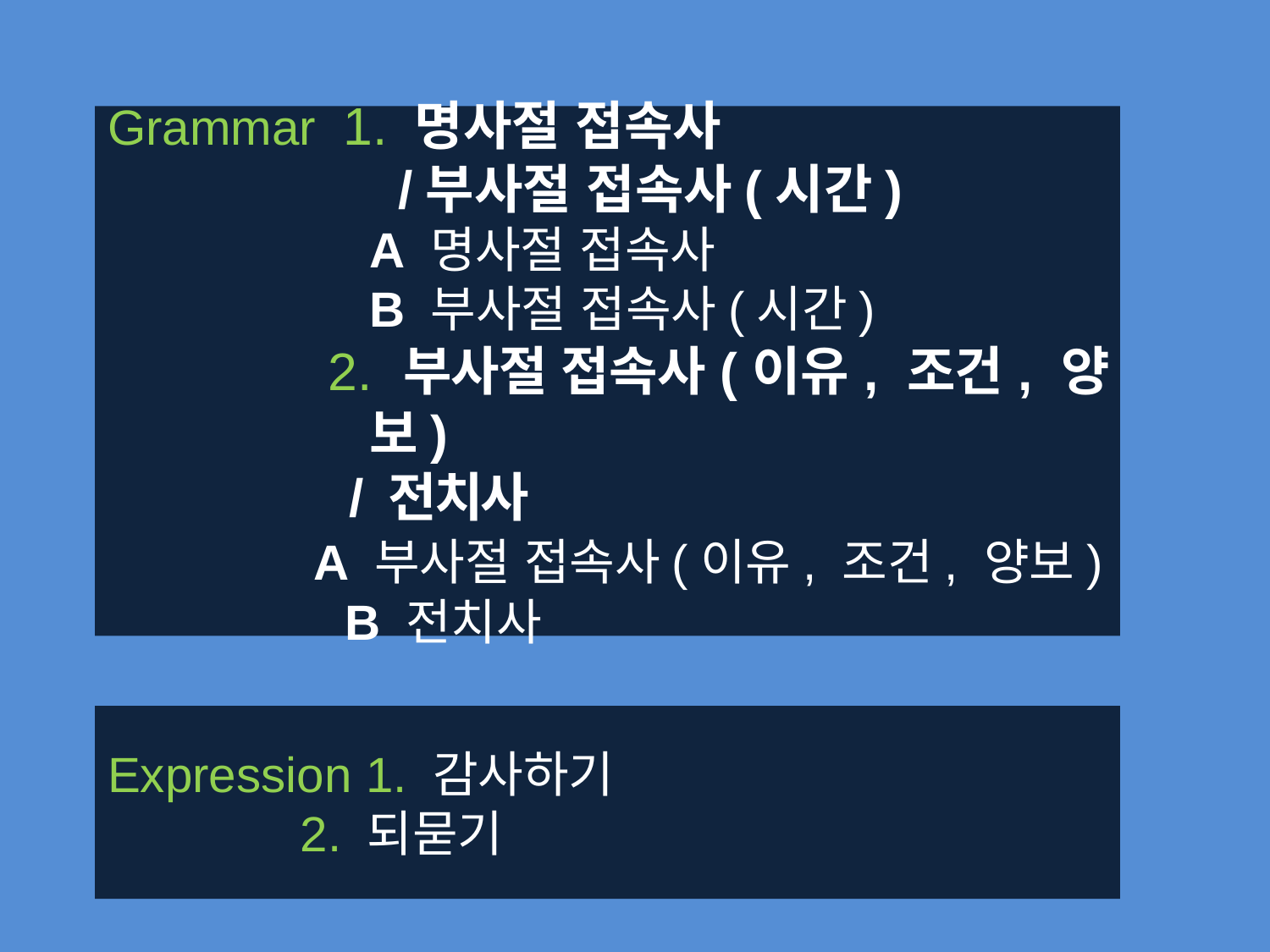

Grammar  1. 명사절 접속사
	  /부사절 접속사(시간)
	A 명사절 접속사
	 B 부사절 접속사(시간)
              2. 부사절 접속사(이유, 조건, 양보)
                    / 전치사
                 A 부사절 접속사(이유, 조건, 양보)
	        B 전치사
Expression 1. 감사하기
              2. 되묻기